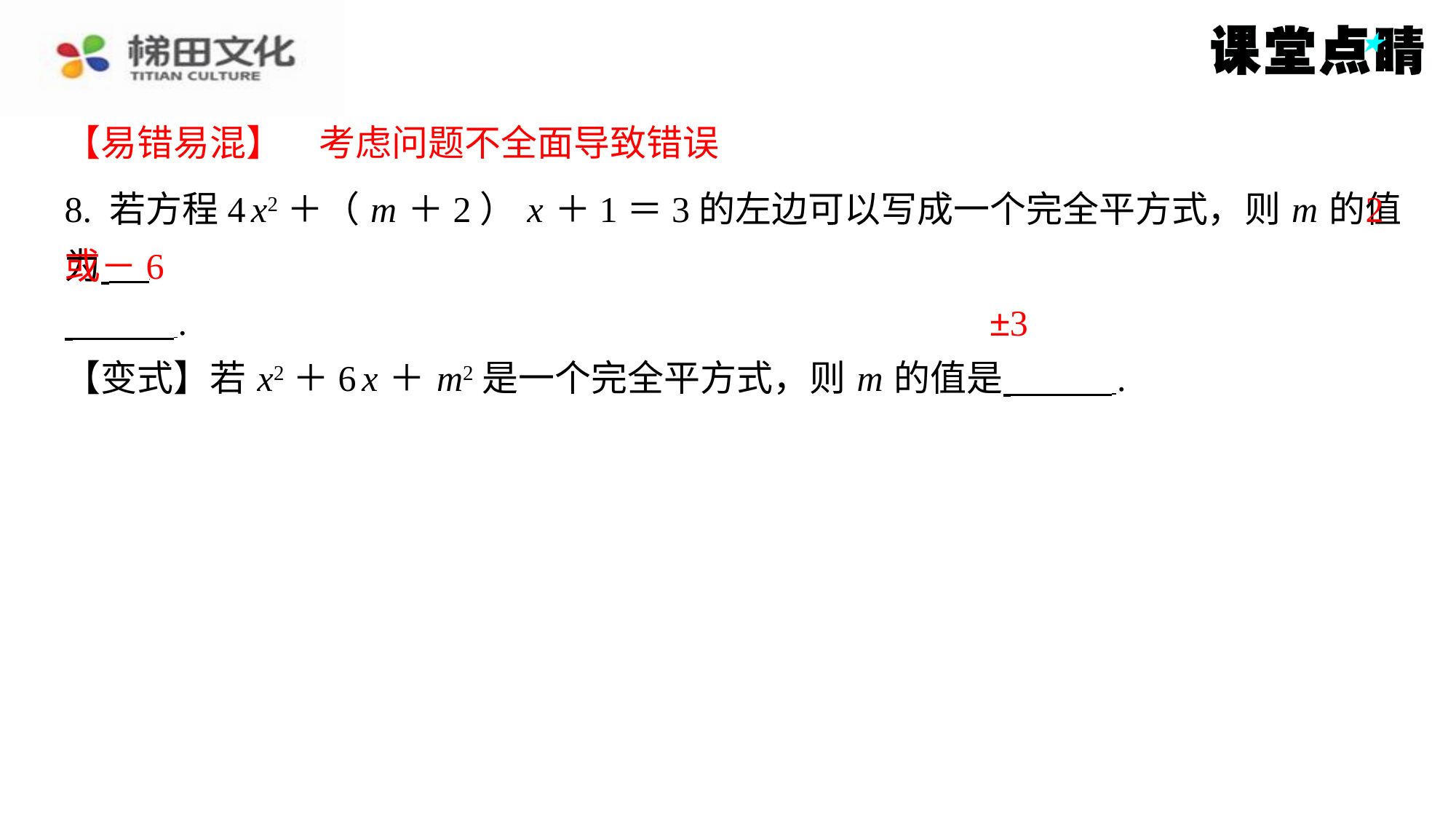

【易错易混】　考虑问题不全面导致错误
【易错易混】　考虑问题不全面导致错误
2
8. 若方程4 x2＋（ m ＋2） x ＋1＝3的左边可以写成一个完全平方式，则 m 的值为        ⁠
                 ⁠.
【变式】若 x2＋6 x ＋ m2是一个完全平方式，则 m 的值是                 ⁠.
或－6
±3